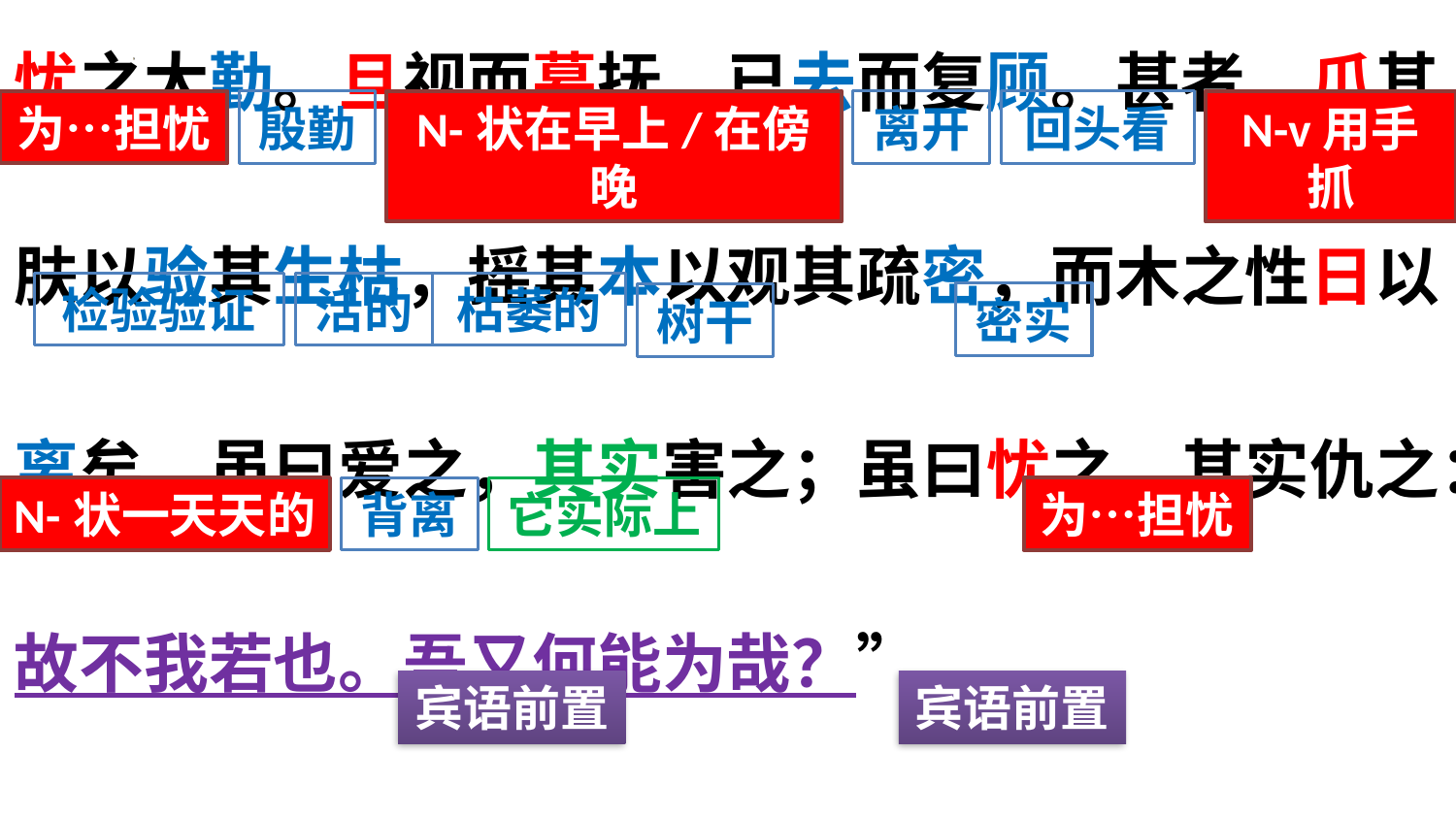

忧之太勤。旦视而暮抚，已去而复顾。甚者，爪其肤以验其生枯，摇其本以观其疏密，而木之性日以离矣。虽曰爱之，其实害之；虽曰忧之，其实仇之：故不我若也。吾又何能为哉？”
为…担忧
殷勤
N-状在早上/在傍晚
离开
回头看
N-v用手抓
检验验证
活的
枯萎的
密实
树干
N-状一天天的
背离
它实际上
为…担忧
宾语前置
宾语前置